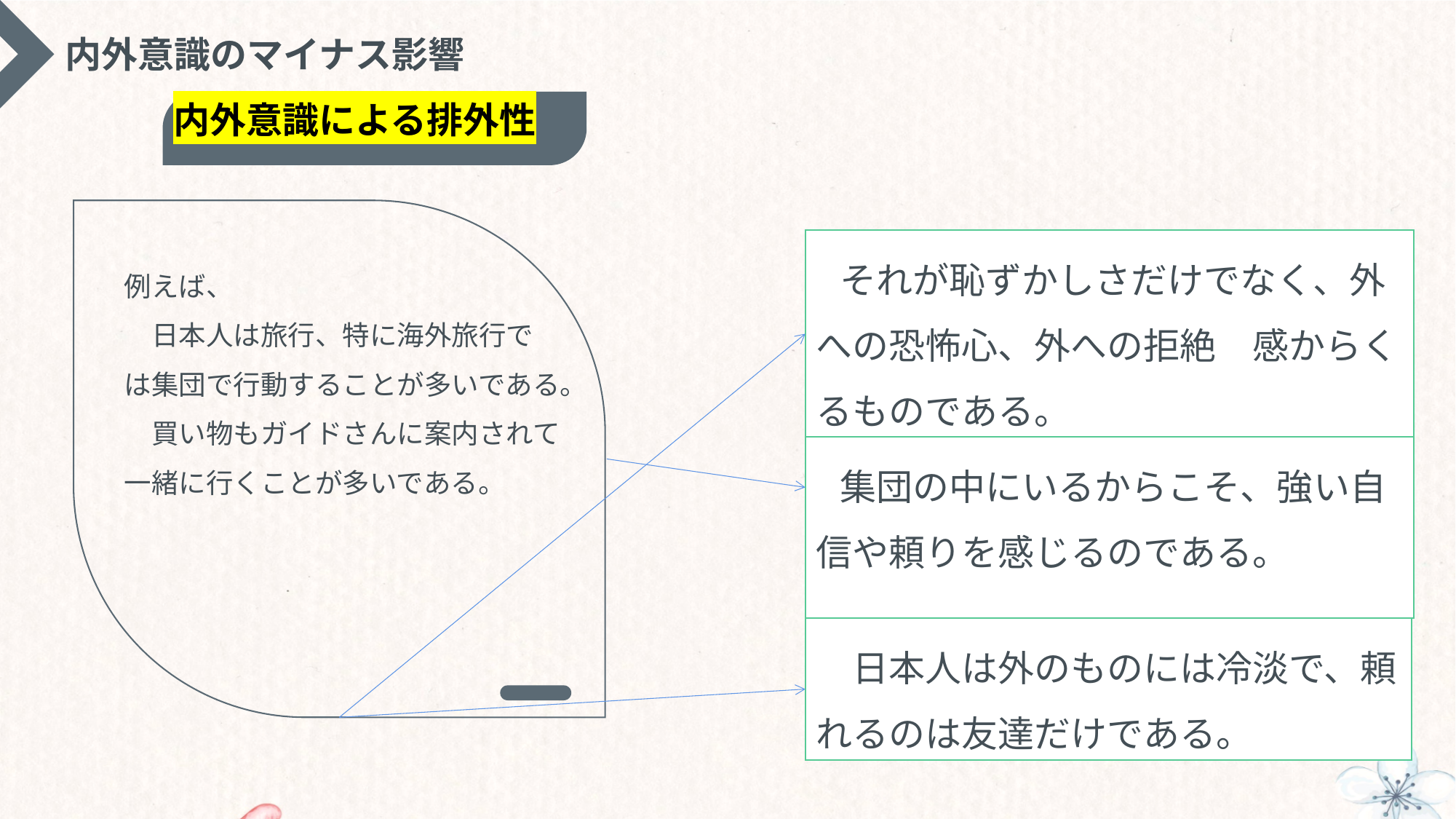

内外意識のマイナス影響

内外意識による排外性

　それが恥ずかしさだけでなく、外への恐怖心、外への拒絶　感からくるものである。
例えば、
　日本人は旅行、特に海外旅行では集団で行動することが多いである。
　買い物もガイドさんに案内されて一緒に行くことが多いである。

　集団の中にいるからこそ、強い自信や頼りを感じるのである。

　日本人は外のものには冷淡で、頼れるのは友達だけである。